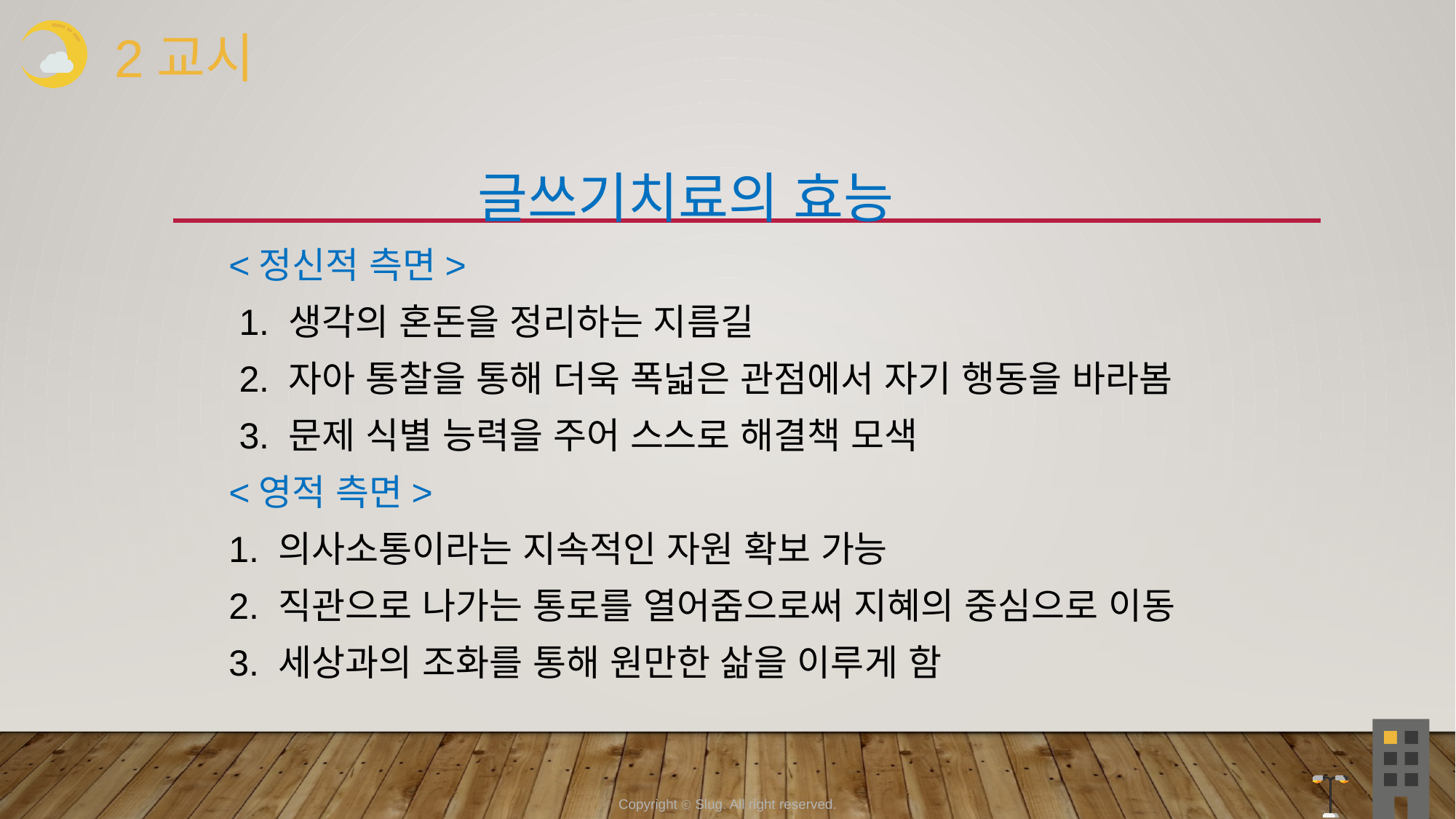

2교시

                     글쓰기치료의 효능
  <정신적 측면>
   1. 생각의 혼돈을 정리하는 지름길
   2. 자아 통찰을 통해 더욱 폭넓은 관점에서 자기 행동을 바라봄
   3. 문제 식별 능력을 주어 스스로 해결책 모색
  <영적 측면>
  1. 의사소통이라는 지속적인 자원 확보 가능
  2. 직관으로 나가는 통로를 열어줌으로써 지혜의 중심으로 이동
  3. 세상과의 조화를 통해 원만한 삶을 이루게 함

Copyright ⓒ Slug. All right reserved.